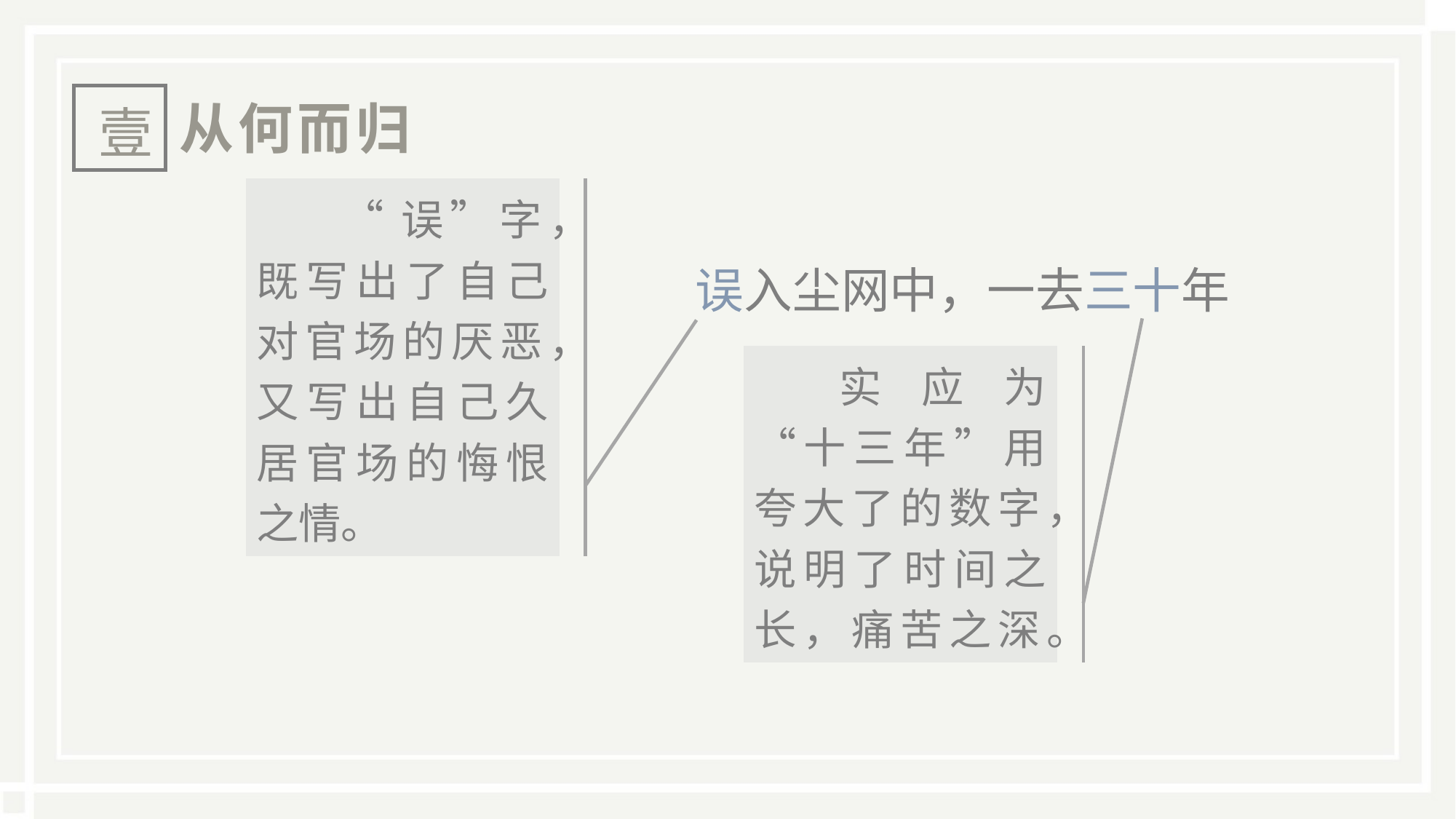

从何而归
壹

“误”字，既写出了自己对官场的厌恶，又写出自己久居官场的悔恨之情。
误入尘网中，一去三十年
实应为“十三年”用夸大了的数字，说明了时间之长，痛苦之深。